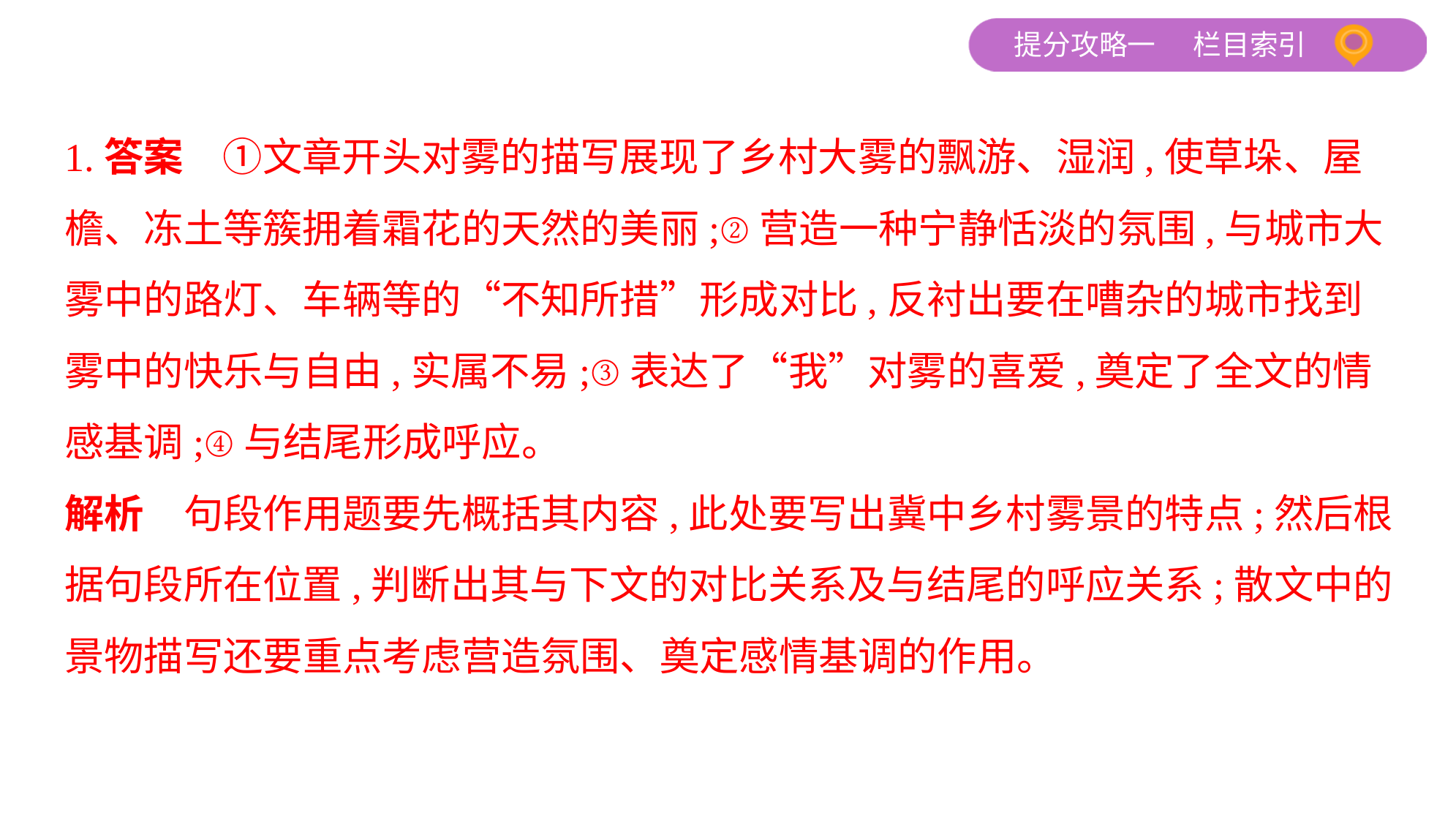

1.答案　①文章开头对雾的描写展现了乡村大雾的飘游、湿润,使草垛、屋
檐、冻土等簇拥着霜花的天然的美丽;②营造一种宁静恬淡的氛围,与城市大
雾中的路灯、车辆等的“不知所措”形成对比,反衬出要在嘈杂的城市找到
雾中的快乐与自由,实属不易;③表达了“我”对雾的喜爱,奠定了全文的情
感基调;④与结尾形成呼应。
解析　句段作用题要先概括其内容,此处要写出冀中乡村雾景的特点;然后根
据句段所在位置,判断出其与下文的对比关系及与结尾的呼应关系;散文中的
景物描写还要重点考虑营造氛围、奠定感情基调的作用。